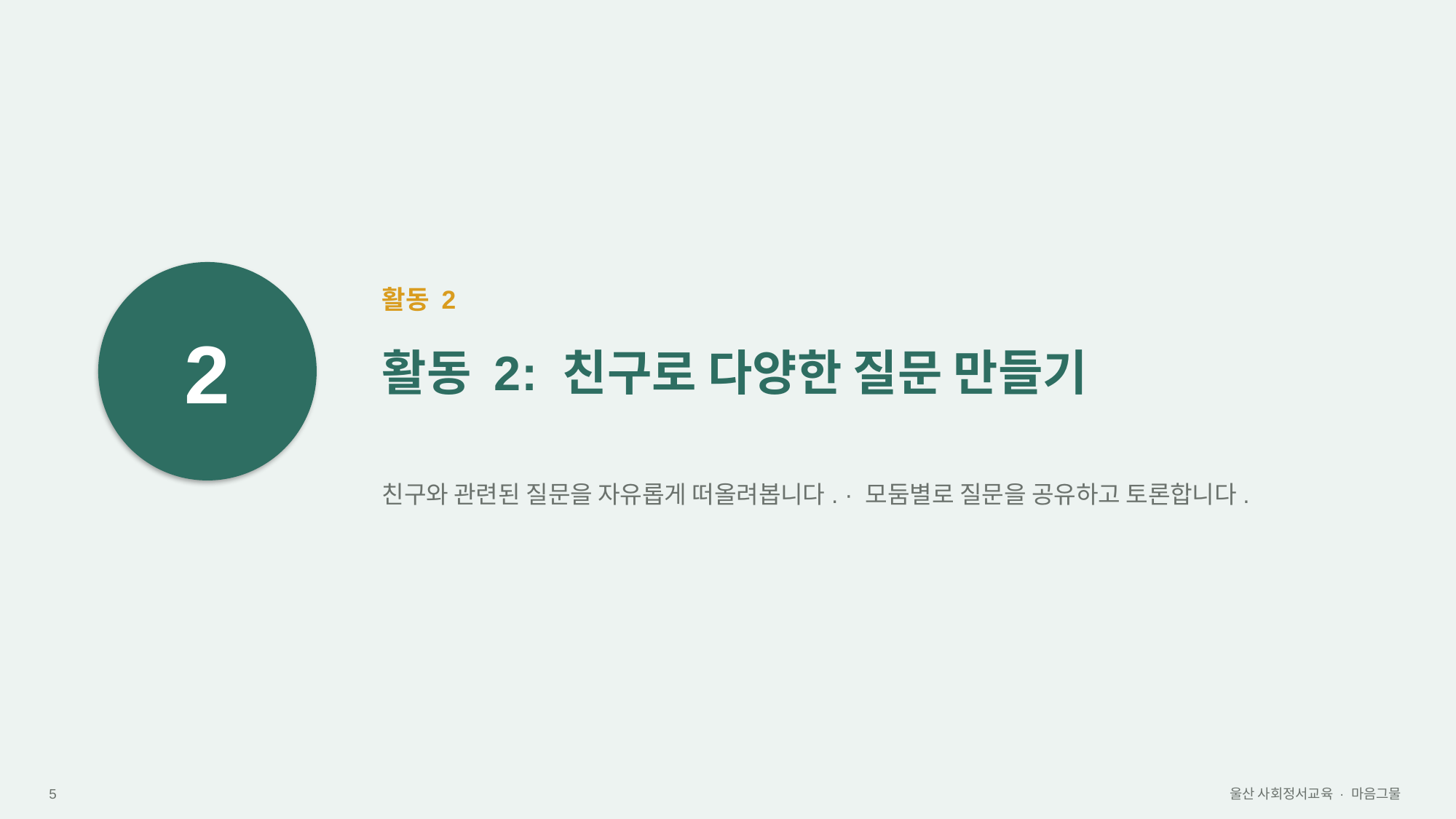

2
활동 2
활동 2: 친구로 다양한 질문 만들기
친구와 관련된 질문을 자유롭게 떠올려봅니다. · 모둠별로 질문을 공유하고 토론합니다.
5
울산 사회정서교육 · 마음그물